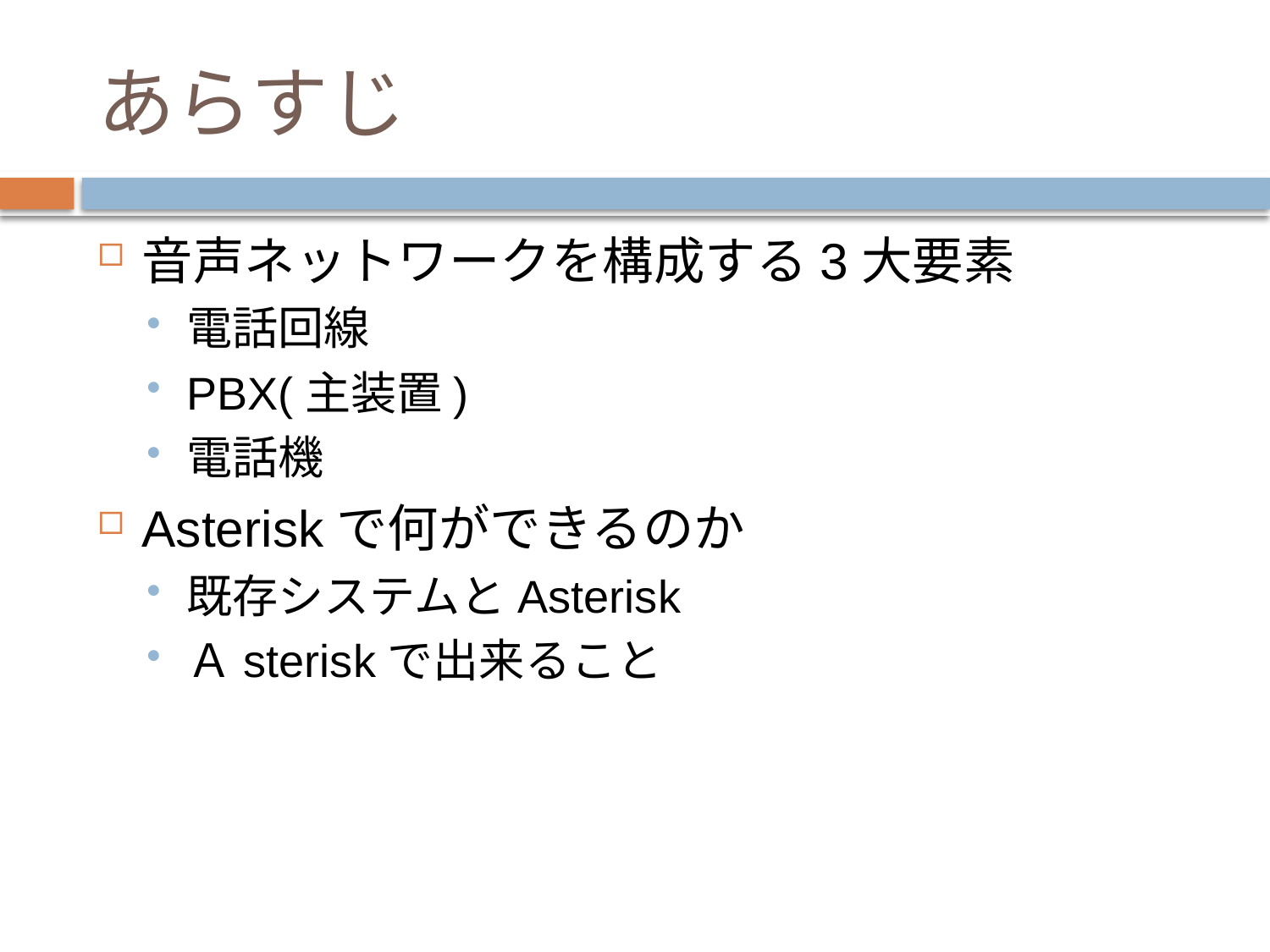

# あらすじ
音声ネットワークを構成する3大要素
電話回線
PBX(主装置)
電話機
Asteriskで何ができるのか
既存システムとAsterisk
Ａsteriskで出来ること